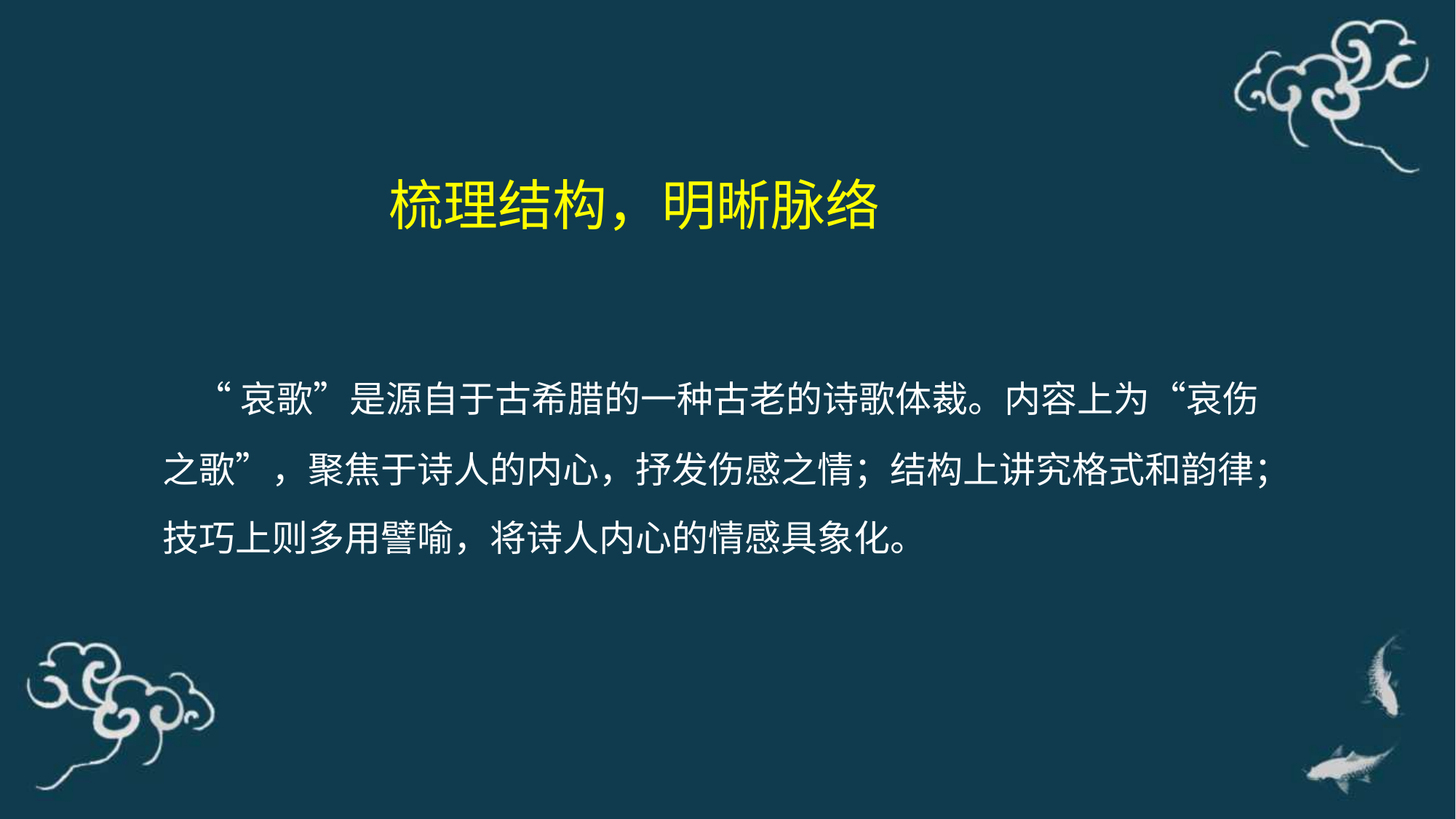

梳理结构，明晰脉络
   “哀歌”是源自于古希腊的一种古老的诗歌体裁。内容上为“哀伤之歌”，聚焦于诗人的内心，抒发伤感之情；结构上讲究格式和韵律；技巧上则多用譬喻，将诗人内心的情感具象化。